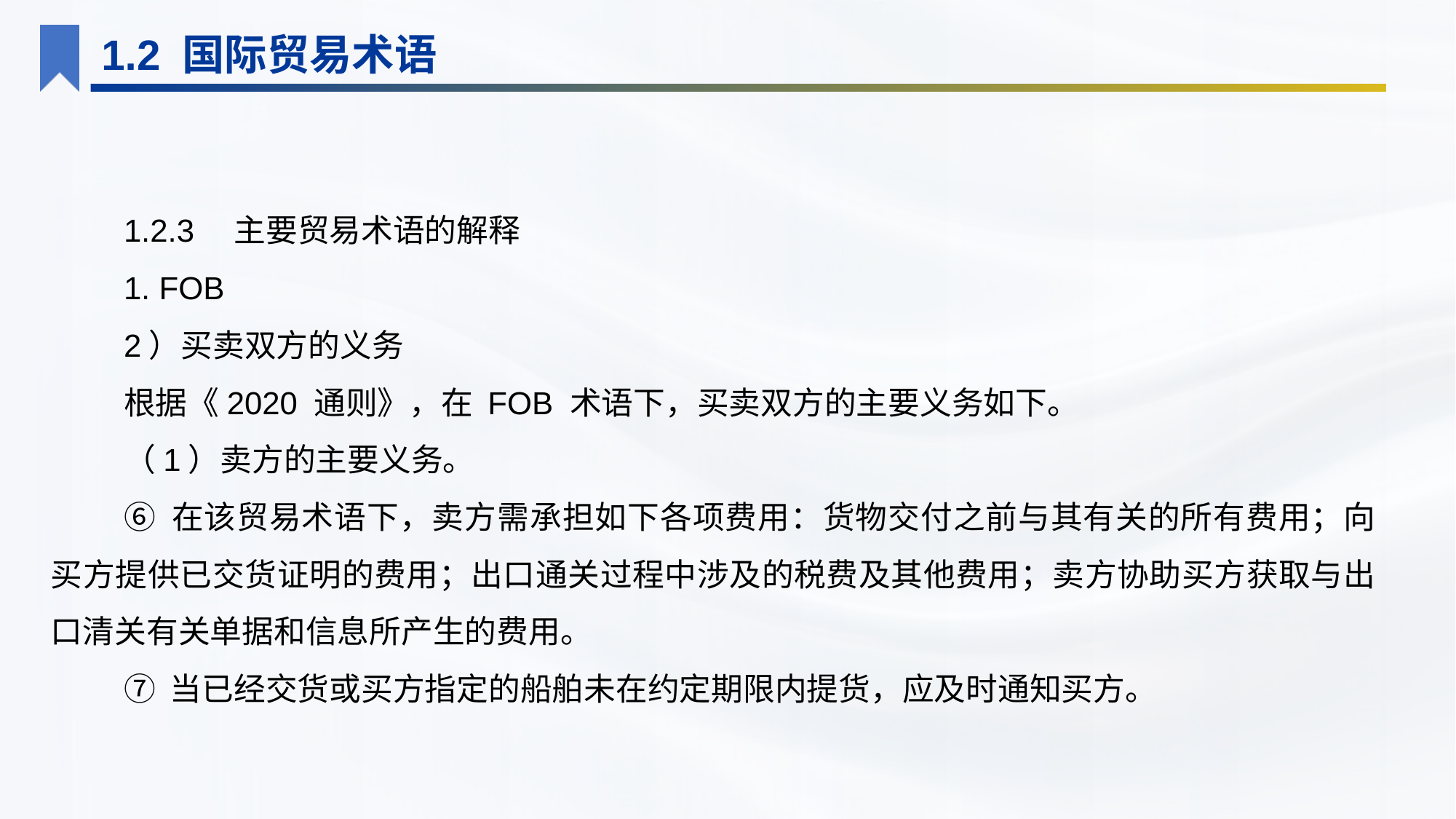

1.2 国际贸易术语
1.2.3　主要贸易术语的解释
1. FOB
2）买卖双方的义务
根据《2020 通则》，在 FOB 术语下，买卖双方的主要义务如下。
（1）卖方的主要义务。
⑥ 在该贸易术语下，卖方需承担如下各项费用：货物交付之前与其有关的所有费用；向买方提供已交货证明的费用；出口通关过程中涉及的税费及其他费用；卖方协助买方获取与出口清关有关单据和信息所产生的费用。
⑦ 当已经交货或买方指定的船舶未在约定期限内提货，应及时通知买方。